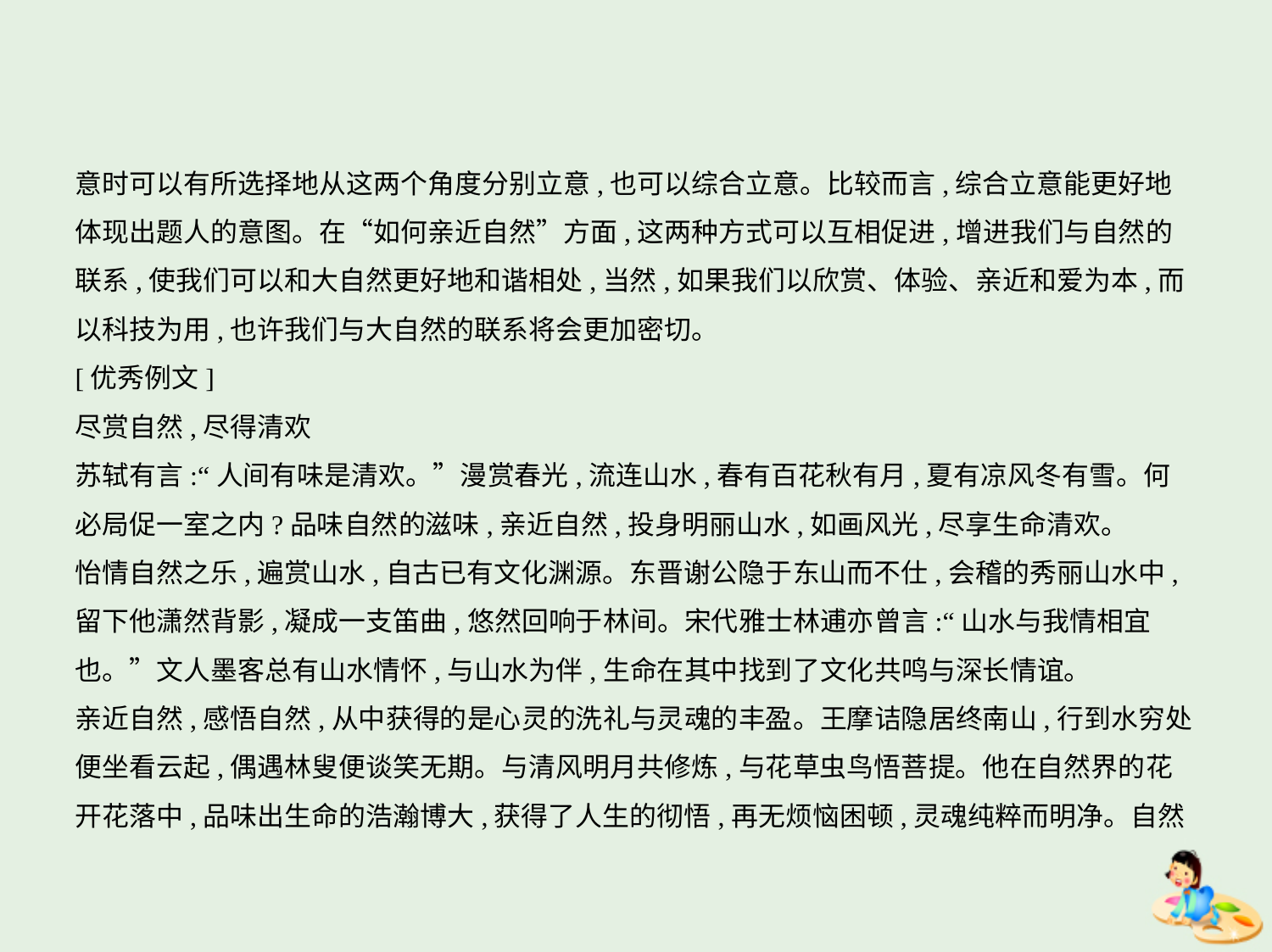

意时可以有所选择地从这两个角度分别立意,也可以综合立意。比较而言,综合立意能更好地
体现出题人的意图。在“如何亲近自然”方面,这两种方式可以互相促进,增进我们与自然的
联系,使我们可以和大自然更好地和谐相处,当然,如果我们以欣赏、体验、亲近和爱为本,而
以科技为用,也许我们与大自然的联系将会更加密切。
[优秀例文]
尽赏自然,尽得清欢
苏轼有言:“人间有味是清欢。”漫赏春光,流连山水,春有百花秋有月,夏有凉风冬有雪。何
必局促一室之内?品味自然的滋味,亲近自然,投身明丽山水,如画风光,尽享生命清欢。
怡情自然之乐,遍赏山水,自古已有文化渊源。东晋谢公隐于东山而不仕,会稽的秀丽山水中,
留下他潇然背影,凝成一支笛曲,悠然回响于林间。宋代雅士林逋亦曾言:“山水与我情相宜
也。”文人墨客总有山水情怀,与山水为伴,生命在其中找到了文化共鸣与深长情谊。
亲近自然,感悟自然,从中获得的是心灵的洗礼与灵魂的丰盈。王摩诘隐居终南山,行到水穷处
便坐看云起,偶遇林叟便谈笑无期。与清风明月共修炼,与花草虫鸟悟菩提。他在自然界的花
开花落中,品味出生命的浩瀚博大,获得了人生的彻悟,再无烦恼困顿,灵魂纯粹而明净。自然